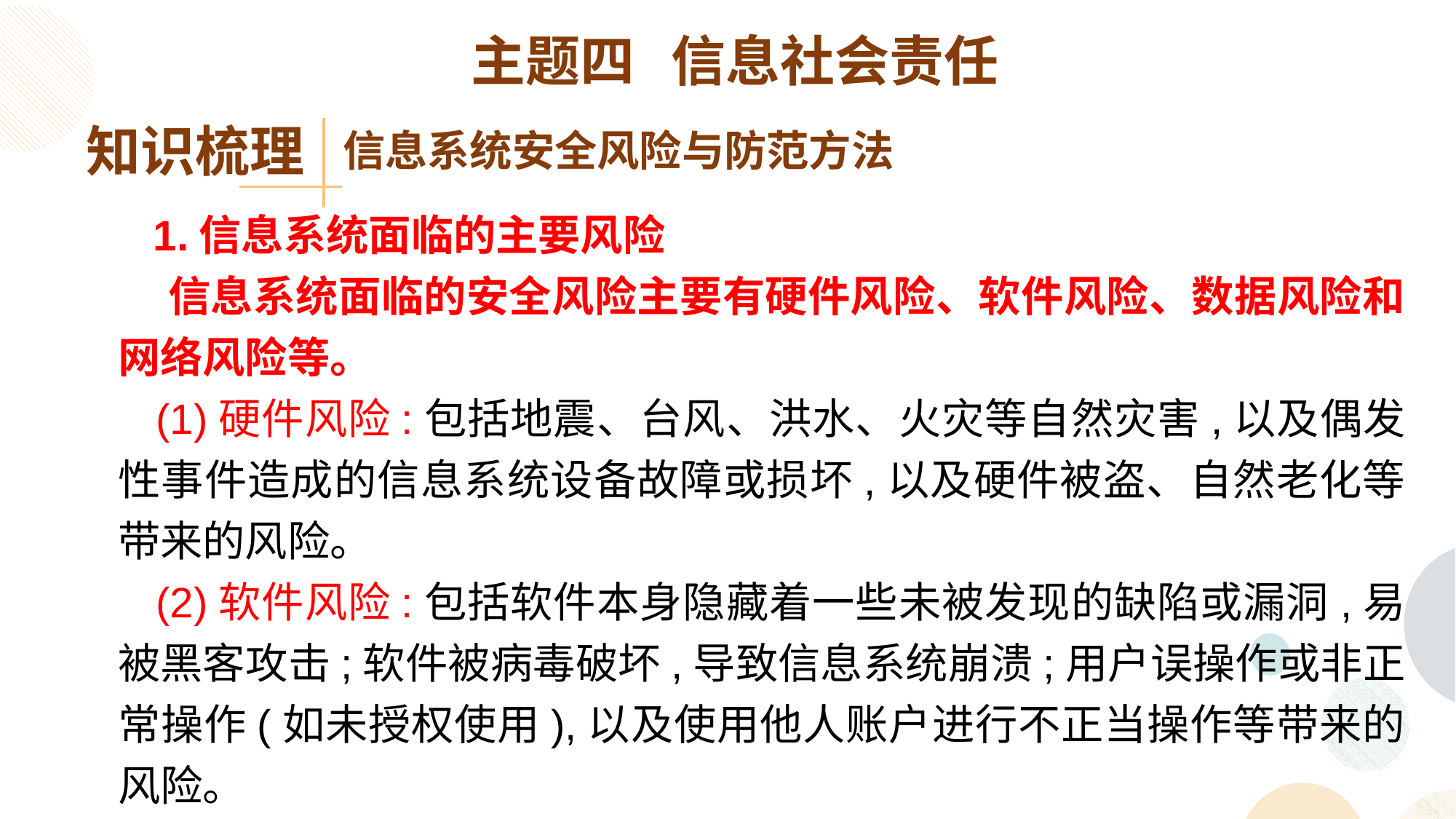

主题四   信息社会责任
知识梳理
信息系统安全风险与防范方法
   1.信息系统面临的主要风险
    信息系统面临的安全风险主要有硬件风险、软件风险、数据风险和网络风险等。
   (1)硬件风险:包括地震、台风、洪水、火灾等自然灾害,以及偶发性事件造成的信息系统设备故障或损坏,以及硬件被盗、自然老化等带来的风险。
   (2)软件风险:包括软件本身隐藏着一些未被发现的缺陷或漏洞,易被黑客攻击;软件被病毒破坏,导致信息系统崩溃;用户误操作或非正常操作(如未授权使用),以及使用他人账户进行不正当操作等带来的风险。